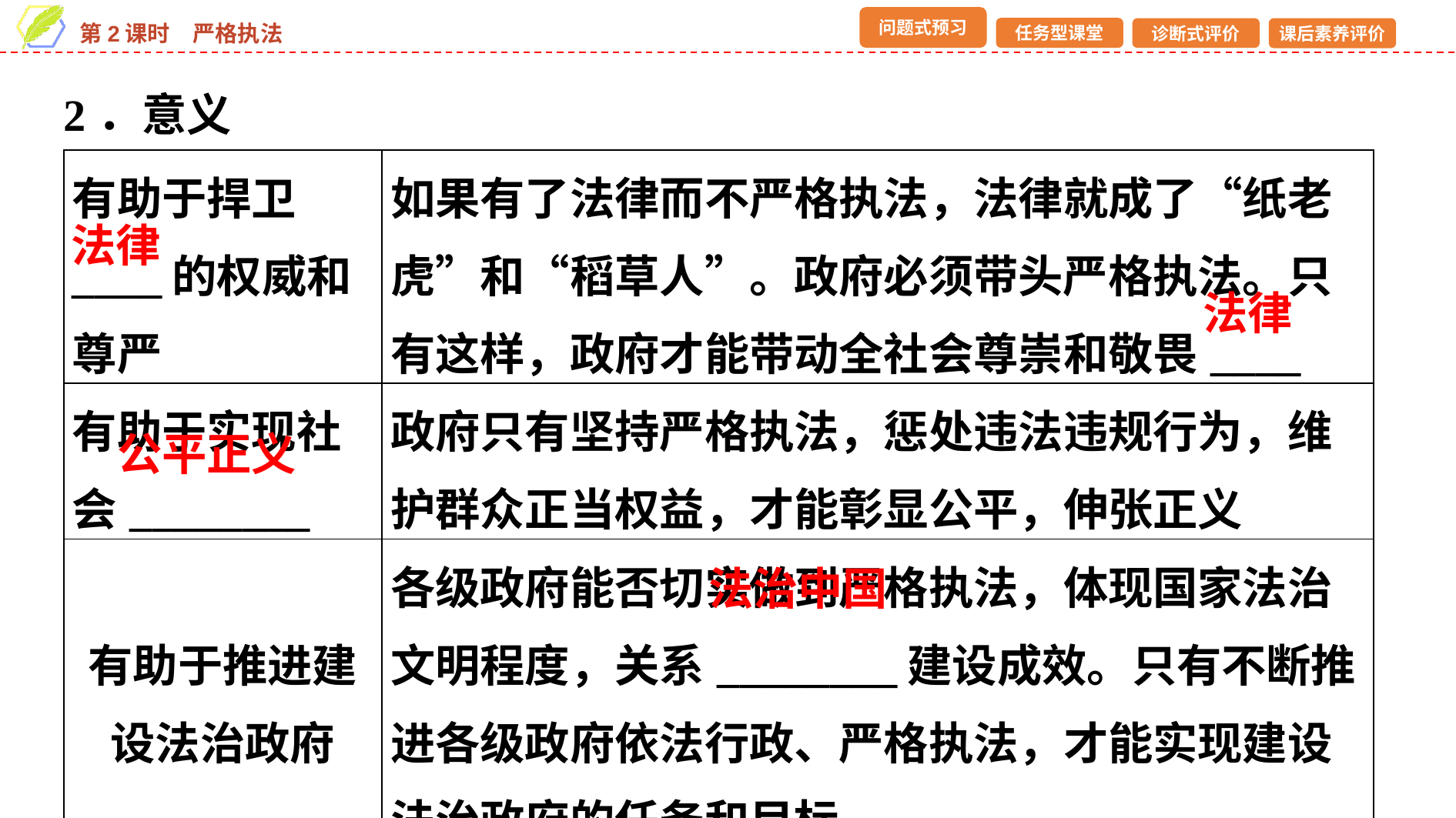

2．意义
| 有助于捍卫\_\_\_\_的权威和尊严 | 如果有了法律而不严格执法，法律就成了“纸老虎”和“稻草人”。政府必须带头严格执法。只有这样，政府才能带动全社会尊崇和敬畏\_\_\_\_ |
| --- | --- |
| 有助于实现社会\_\_\_\_\_\_\_\_ | 政府只有坚持严格执法，惩处违法违规行为，维护群众正当权益，才能彰显公平，伸张正义 |
| 有助于推进建设法治政府 | 各级政府能否切实做到严格执法，体现国家法治文明程度，关系\_\_\_\_\_\_\_\_建设成效。只有不断推进各级政府依法行政、严格执法，才能实现建设法治政府的任务和目标 |
法律
法律
公平正义
法治中国